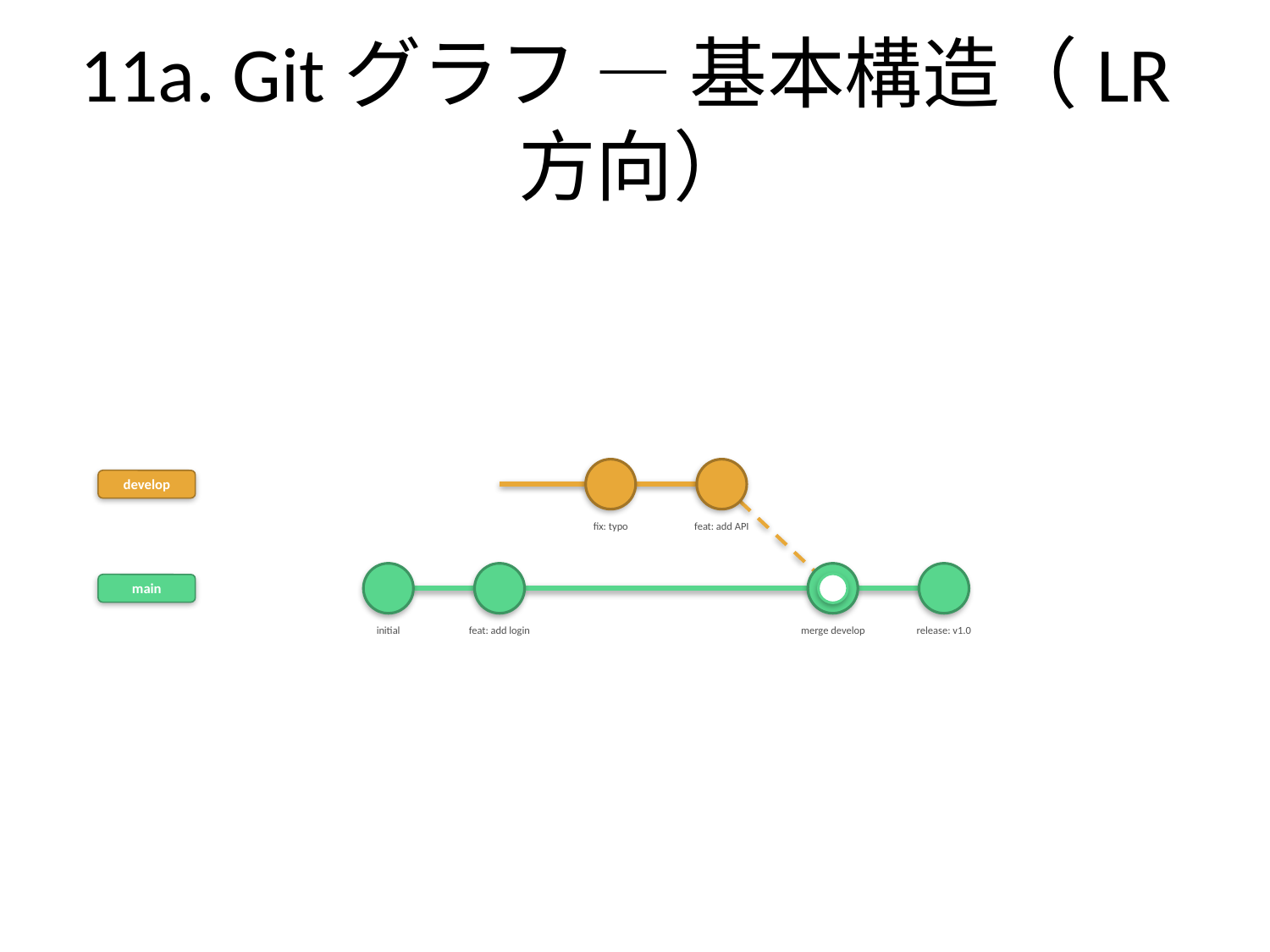

# 11a. Gitグラフ — 基本構造（LR方向）

develop
fix: typo
feat: add API

main
initial
feat: add login
merge develop
release: v1.0